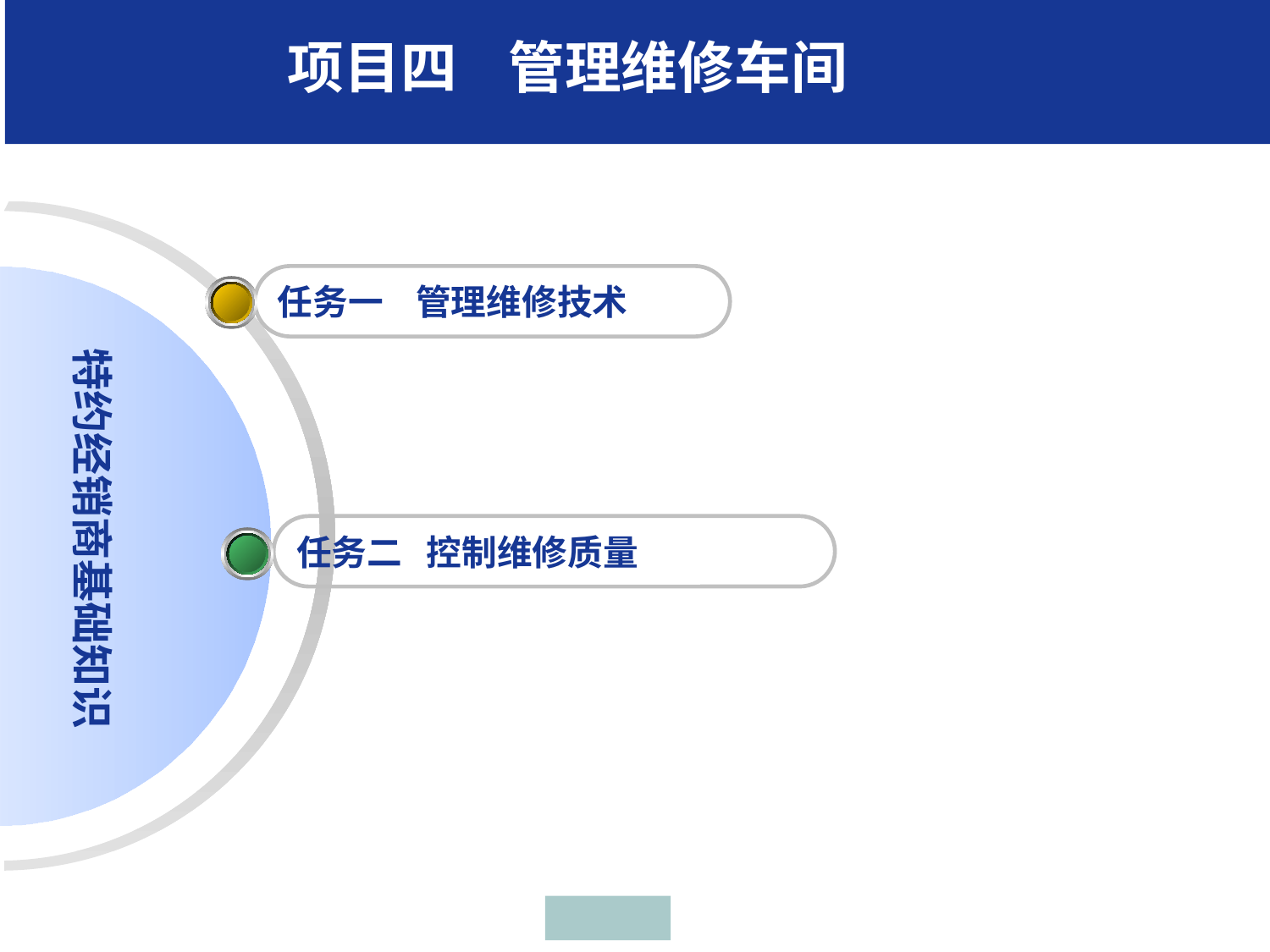

项目四    管理维修车间

任务一    管理维修技术

特约经销商基础知识
任务二   控制维修质量

2